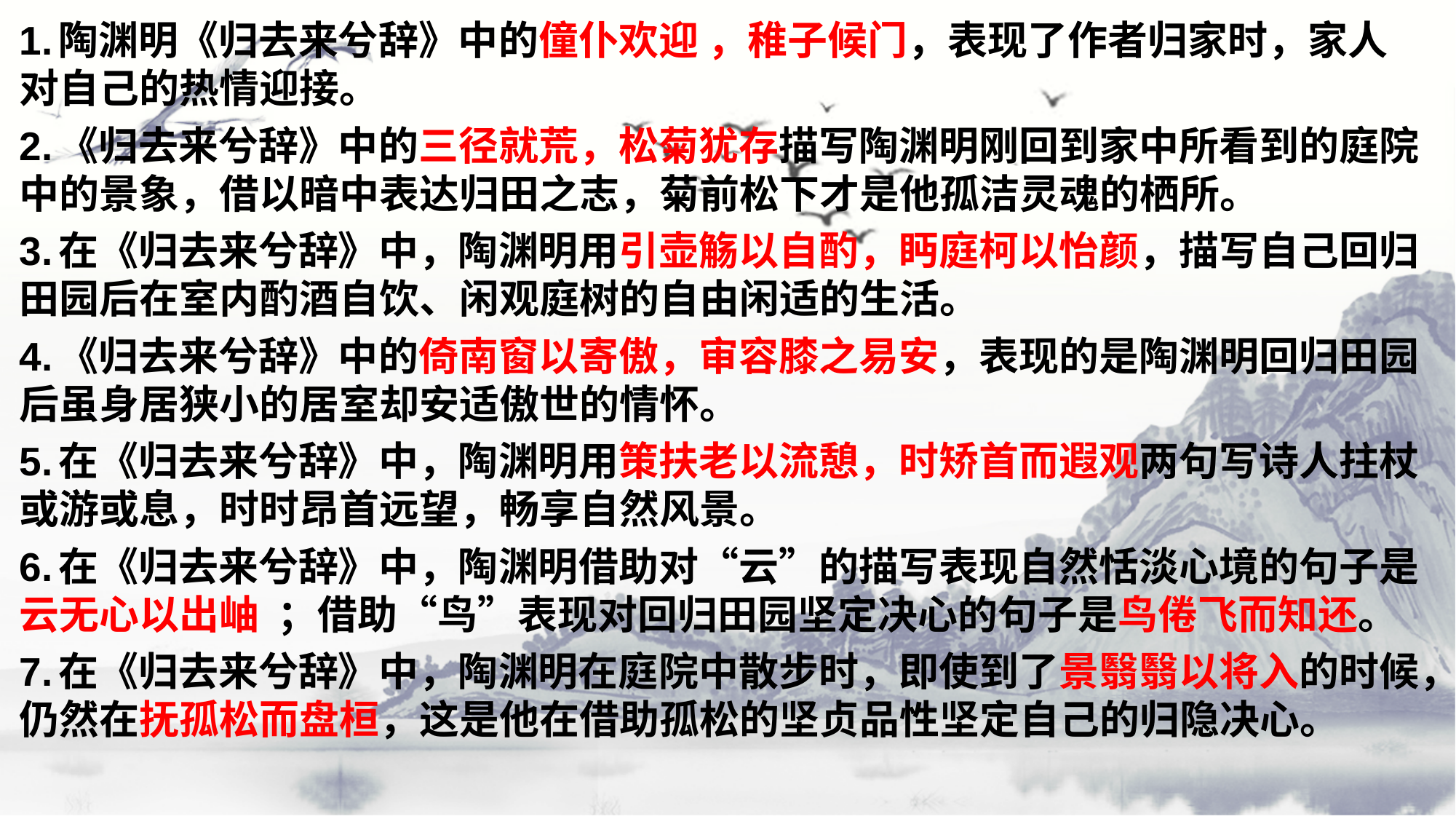

1.陶渊明《归去来兮辞》中的僮仆欢迎 ，稚子候门，表现了作者归家时，家人对自己的热情迎接。
2.《归去来兮辞》中的三径就荒，松菊犹存描写陶渊明刚回到家中所看到的庭院中的景象，借以暗中表达归田之志，菊前松下才是他孤洁灵魂的栖所。
3.在《归去来兮辞》中，陶渊明用引壶觞以自酌，眄庭柯以怡颜，描写自己回归田园后在室内酌酒自饮、闲观庭树的自由闲适的生活。
4.《归去来兮辞》中的倚南窗以寄傲，审容膝之易安，表现的是陶渊明回归田园后虽身居狭小的居室却安适傲世的情怀。
5.在《归去来兮辞》中，陶渊明用策扶老以流憩，时矫首而遐观两句写诗人拄杖或游或息，时时昂首远望，畅享自然风景。
6.在《归去来兮辞》中，陶渊明借助对“云”的描写表现自然恬淡心境的句子是云无心以出岫  ；借助“鸟”表现对回归田园坚定决心的句子是鸟倦飞而知还。
7.在《归去来兮辞》中，陶渊明在庭院中散步时，即使到了景翳翳以将入的时候，仍然在抚孤松而盘桓，这是他在借助孤松的坚贞品性坚定自己的归隐决心。